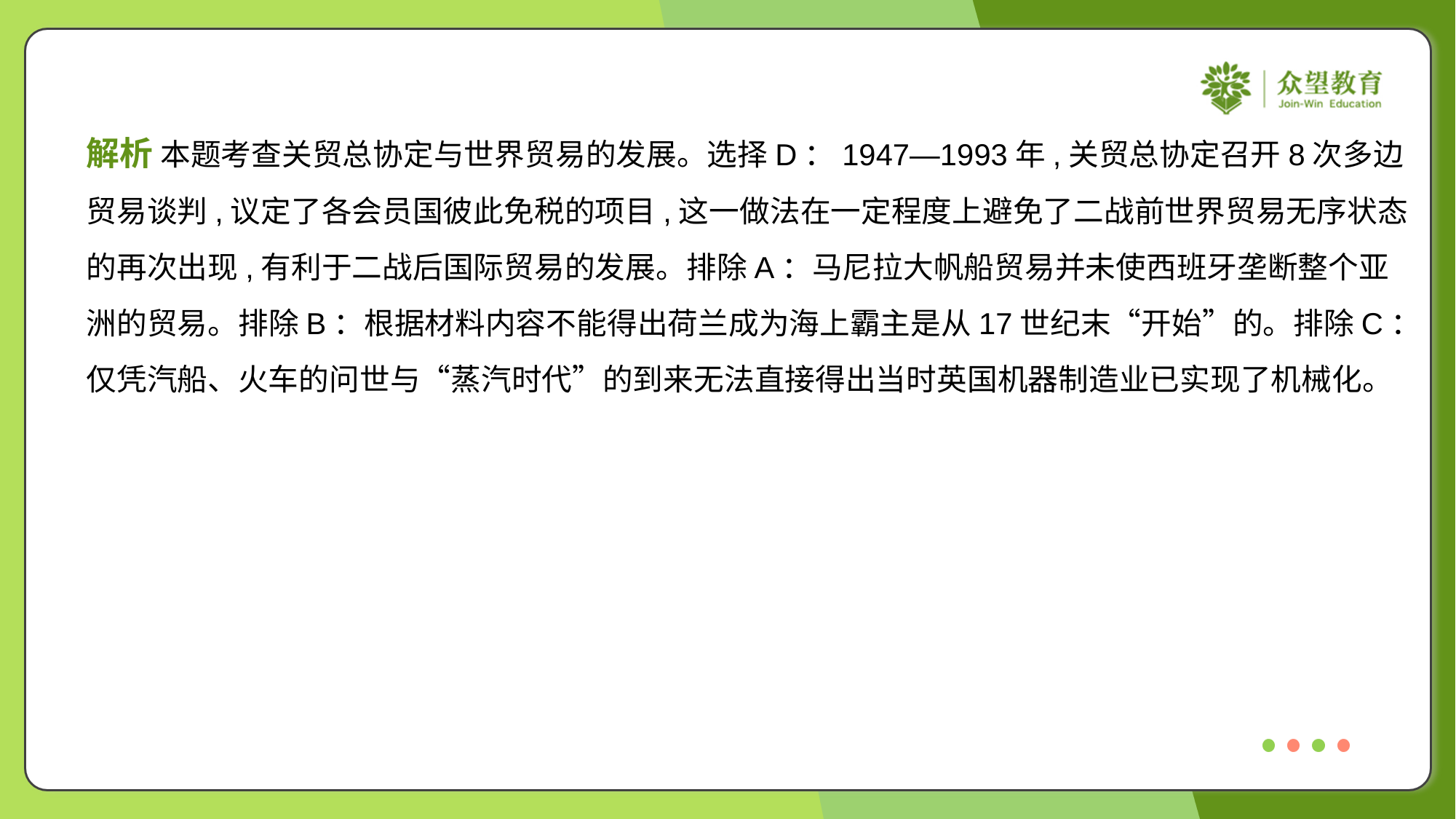

解析 本题考查关贸总协定与世界贸易的发展。选择D：1947—1993年,关贸总协定召开8次多边
贸易谈判,议定了各会员国彼此免税的项目,这一做法在一定程度上避免了二战前世界贸易无序状态
的再次出现,有利于二战后国际贸易的发展。排除A：马尼拉大帆船贸易并未使西班牙垄断整个亚
洲的贸易。排除B：根据材料内容不能得出荷兰成为海上霸主是从17世纪末“开始”的。排除C：
仅凭汽船、火车的问世与“蒸汽时代”的到来无法直接得出当时英国机器制造业已实现了机械化。